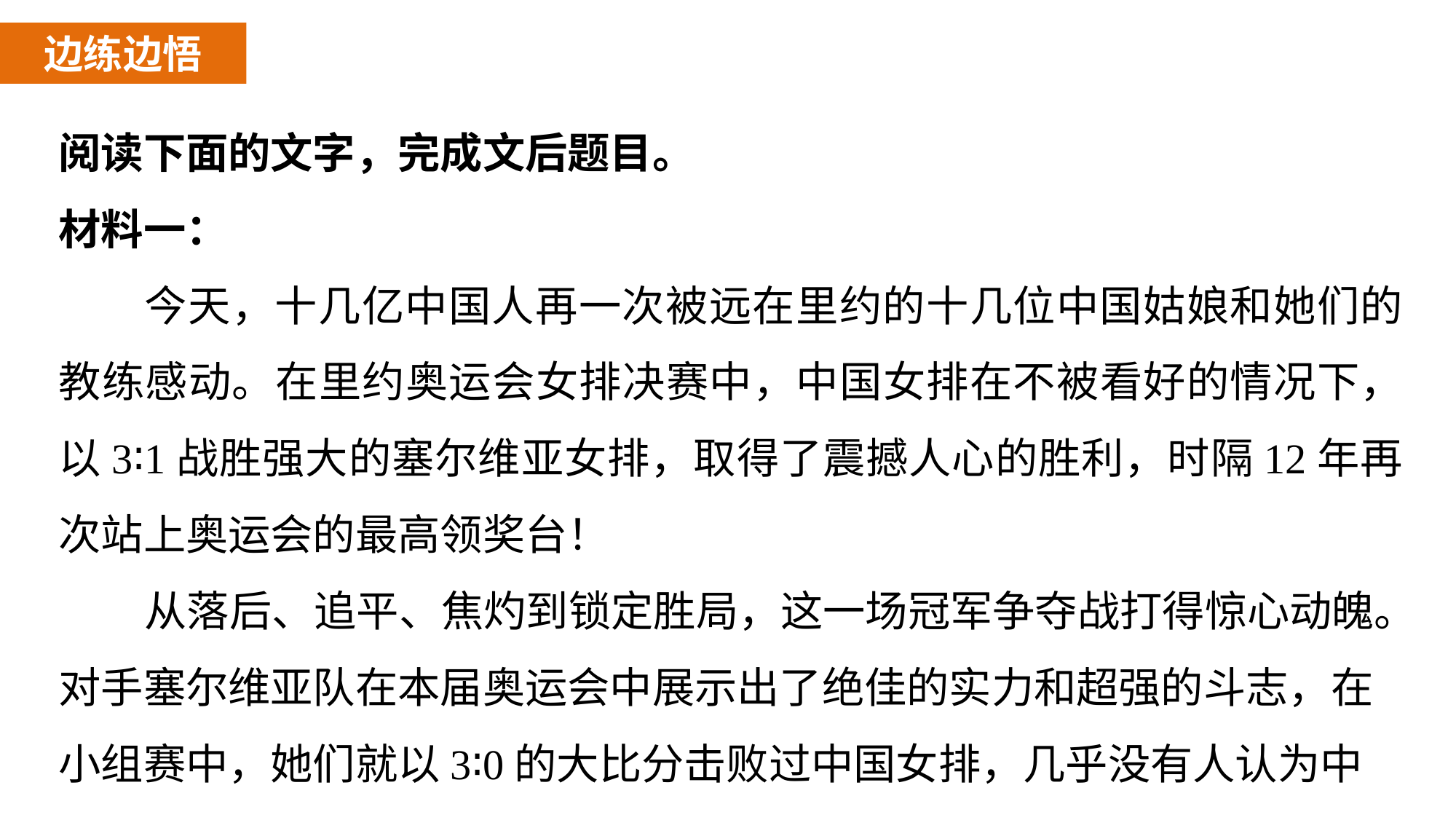

边练边悟
阅读下面的文字，完成文后题目。
材料一：
今天，十几亿中国人再一次被远在里约的十几位中国姑娘和她们的教练感动。在里约奥运会女排决赛中，中国女排在不被看好的情况下，以3∶1战胜强大的塞尔维亚女排，取得了震撼人心的胜利，时隔12年再次站上奥运会的最高领奖台！
从落后、追平、焦灼到锁定胜局，这一场冠军争夺战打得惊心动魄。对手塞尔维亚队在本届奥运会中展示出了绝佳的实力和超强的斗志，在小组赛中，她们就以3∶0的大比分击败过中国女排，几乎没有人认为中